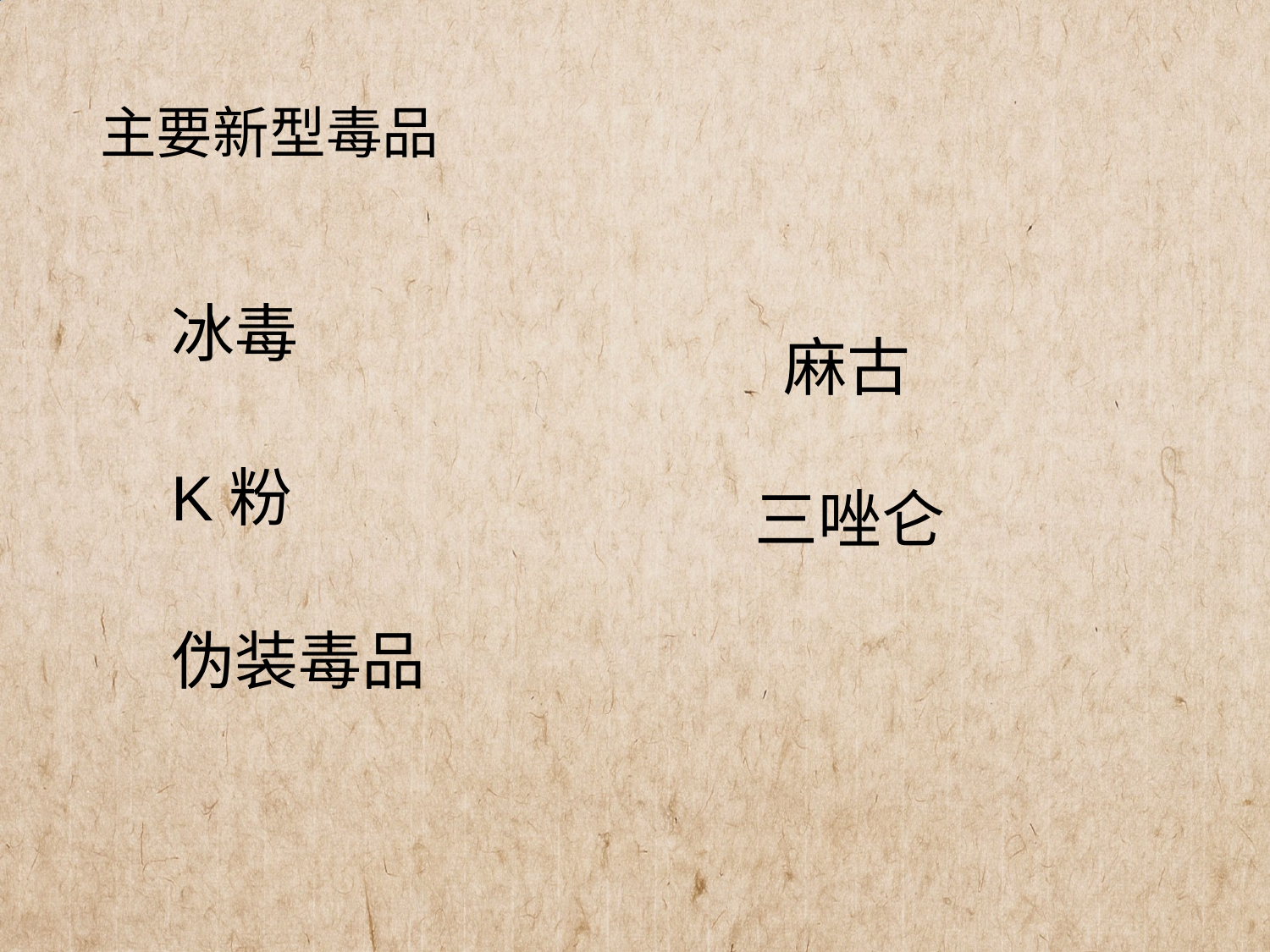

# 主要新型毒品
冰毒

K粉

伪装毒品
 麻古

三唑仑